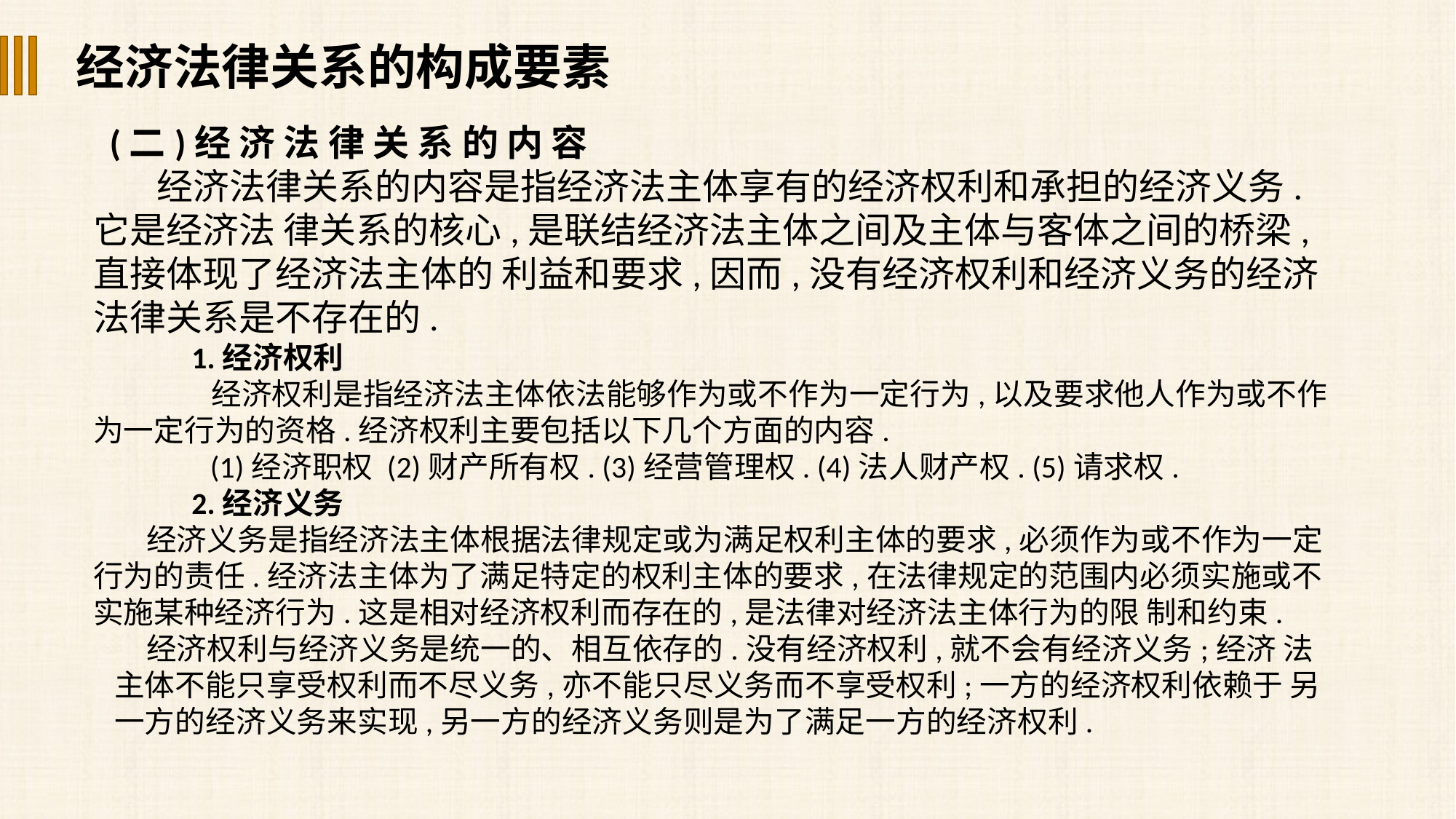

经济法律关系的构成要素

  (二)经 济 法 律 关 系 的 内 容
经济法律关系的内容是指经济法主体享有的经济权利和承担的经济义务.它是经济法 律关系的核心,是联结经济法主体之间及主体与客体之间的桥梁,直接体现了经济法主体的 利益和要求,因而,没有经济权利和经济义务的经济法律关系是不存在的.
     1.经济权利
       经济权利是指经济法主体依法能够作为或不作为一定行为,以及要求他人作为或不作为一定行为的资格.经济权利主要包括以下几个方面的内容.
(1)经济职权 (2)财产所有权. (3)经营管理权. (4)法人财产权. (5)请求权.
     2.经济义务
经济义务是指经济法主体根据法律规定或为满足权利主体的要求,必须作为或不作为一定行为的责任.经济法主体为了满足特定的权利主体的要求,在法律规定的范围内必须实施或不实施某种经济行为.这是相对经济权利而存在的,是法律对经济法主体行为的限 制和约束.
经济权利与经济义务是统一的、相互依存的.没有经济权利,就不会有经济义务;经济 法主体不能只享受权利而不尽义务,亦不能只尽义务而不享受权利;一方的经济权利依赖于 另一方的经济义务来实现,另一方的经济义务则是为了满足一方的经济权利.